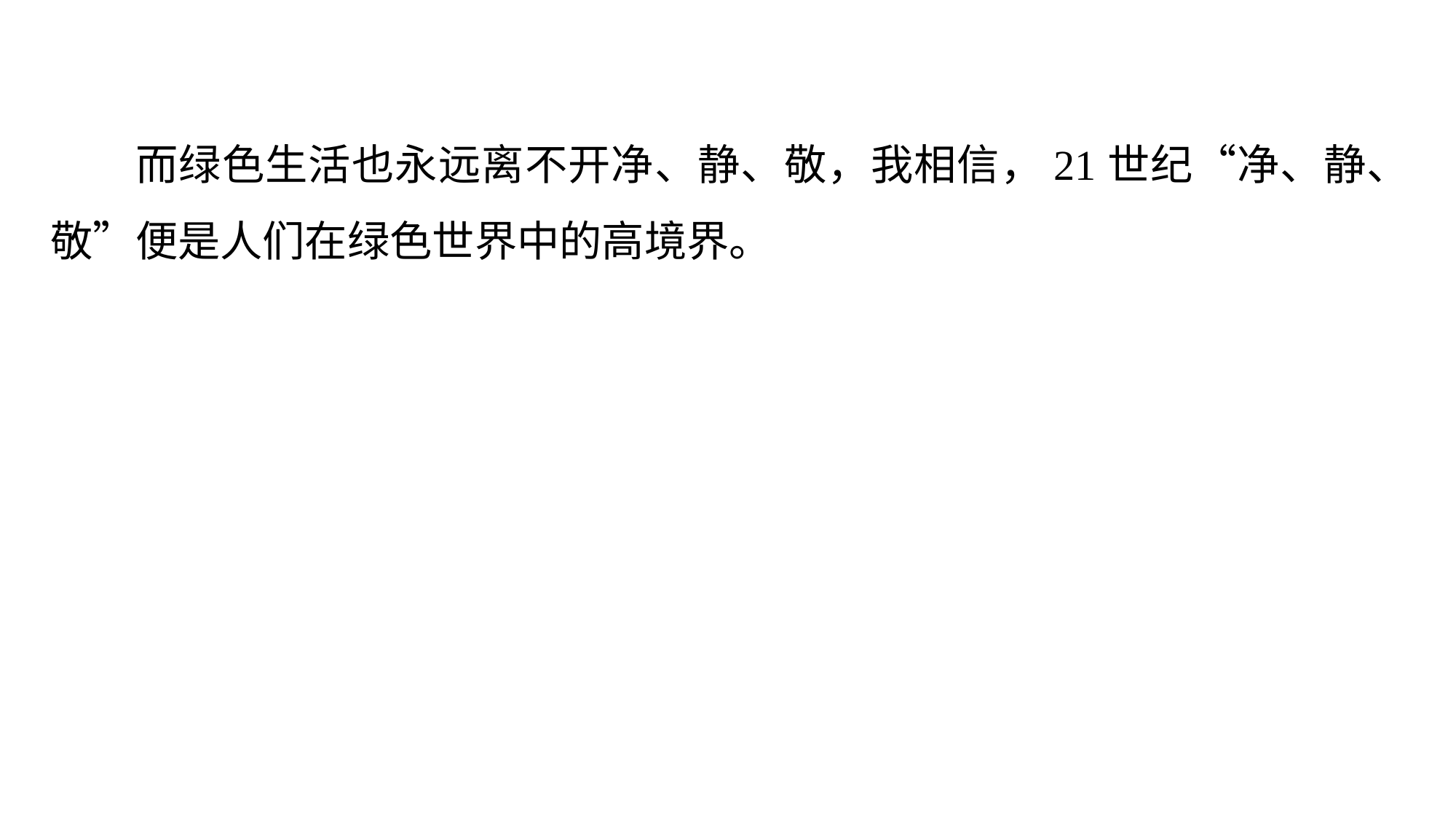

而绿色生活也永远离不开净、静、敬，我相信，21世纪“净、静、敬”便是人们在绿色世界中的高境界。